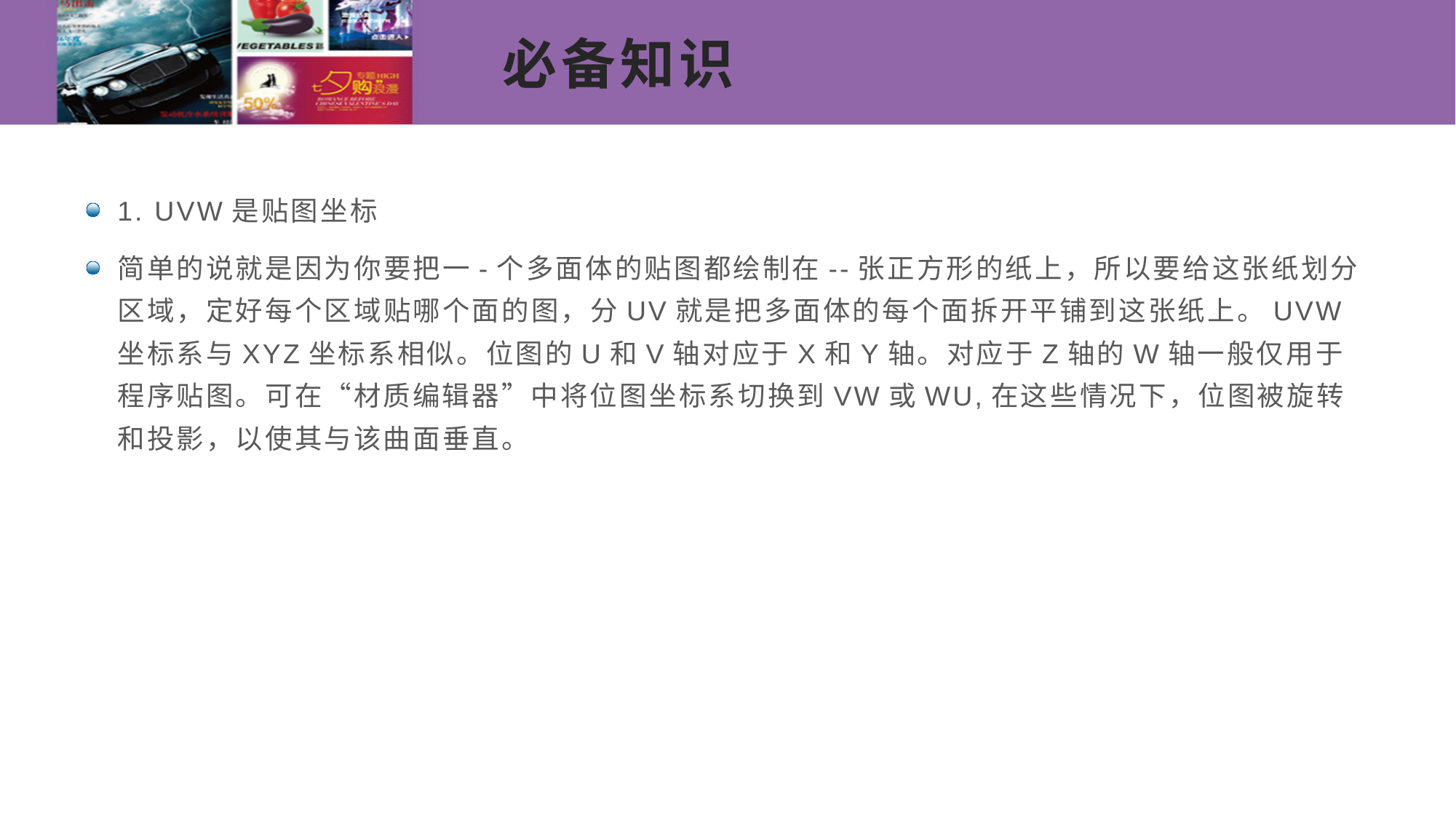

# 必备知识
1. UVW是贴图坐标
简单的说就是因为你要把一-个多面体的贴图都绘制在--张正方形的纸上，所以要给这张纸划分区域，定好每个区域贴哪个面的图，分UV就是把多面体的每个面拆开平铺到这张纸上。UVW 坐标系与XYZ坐标系相似。位图的U和V轴对应于X和Y轴。对应于Z轴的W轴一般仅用于程序贴图。可在“材质编辑器”中将位图坐标系切换到VW或WU,在这些情况下，位图被旋转和投影，以使其与该曲面垂直。